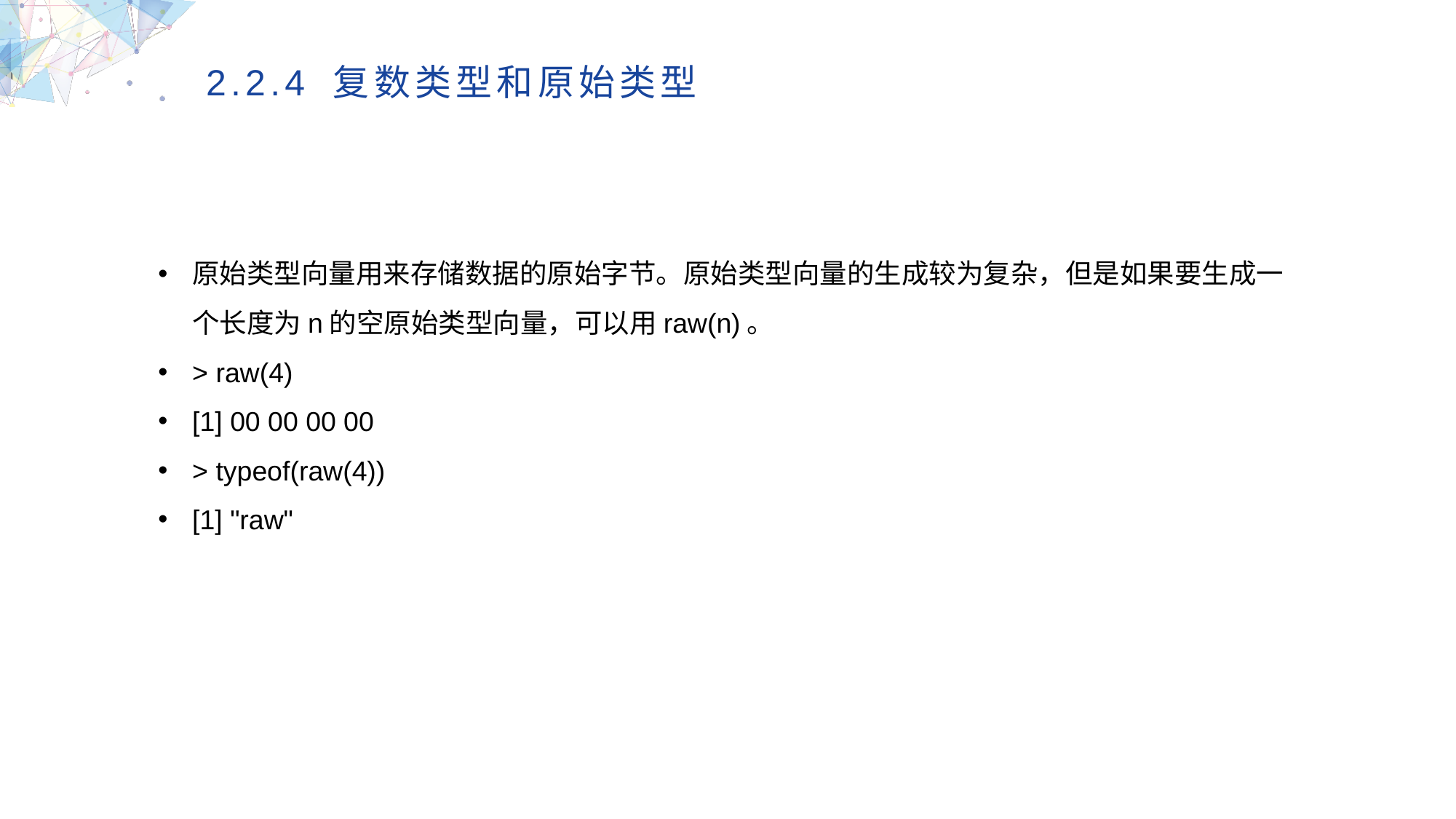

2.2.4 复数类型和原始类型
原始类型向量用来存储数据的原始字节。原始类型向量的生成较为复杂，但是如果要生成一个长度为n的空原始类型向量，可以用raw(n)。
> raw(4)
[1] 00 00 00 00
> typeof(raw(4))
[1] "raw"

MULTIPURPOSE PRESENTATION TEMPLATE | UNIQUE DESIGN
Welcome Message
Please replace text, click add relevant headline, modify the text content, also can copy your content to this directly. Please replace text, click add relevant headline, modify the text content, also can copy your content to this directly.